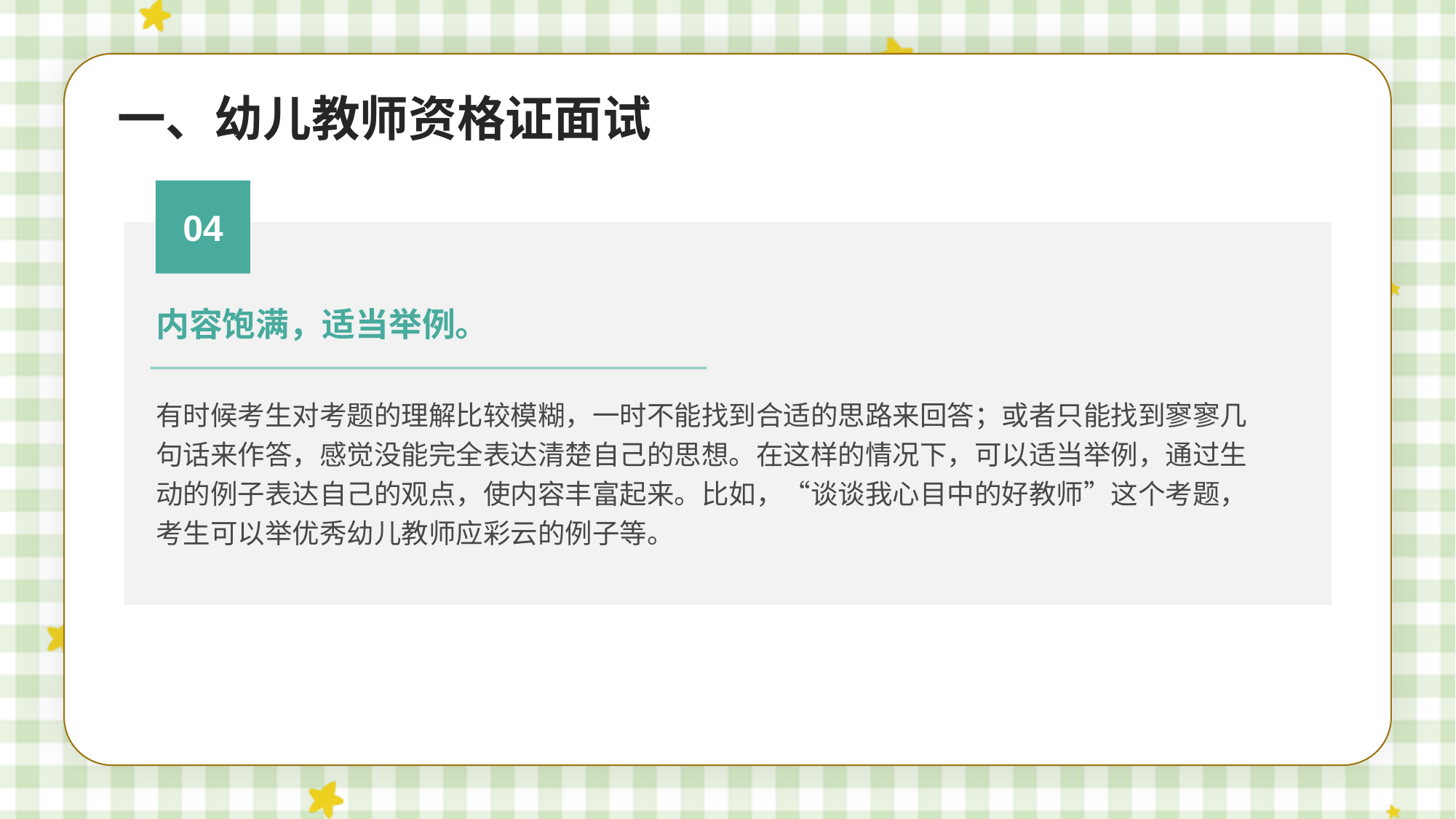

一、幼儿教师资格证面试
04

内容饱满，适当举例。
有时候考生对考题的理解比较模糊，一时不能找到合适的思路来回答；或者只能找到寥寥几句话来作答，感觉没能完全表达清楚自己的思想。在这样的情况下，可以适当举例，通过生动的例子表达自己的观点，使内容丰富起来。比如，“谈谈我心目中的好教师”这个考题，考生可以举优秀幼儿教师应彩云的例子等。